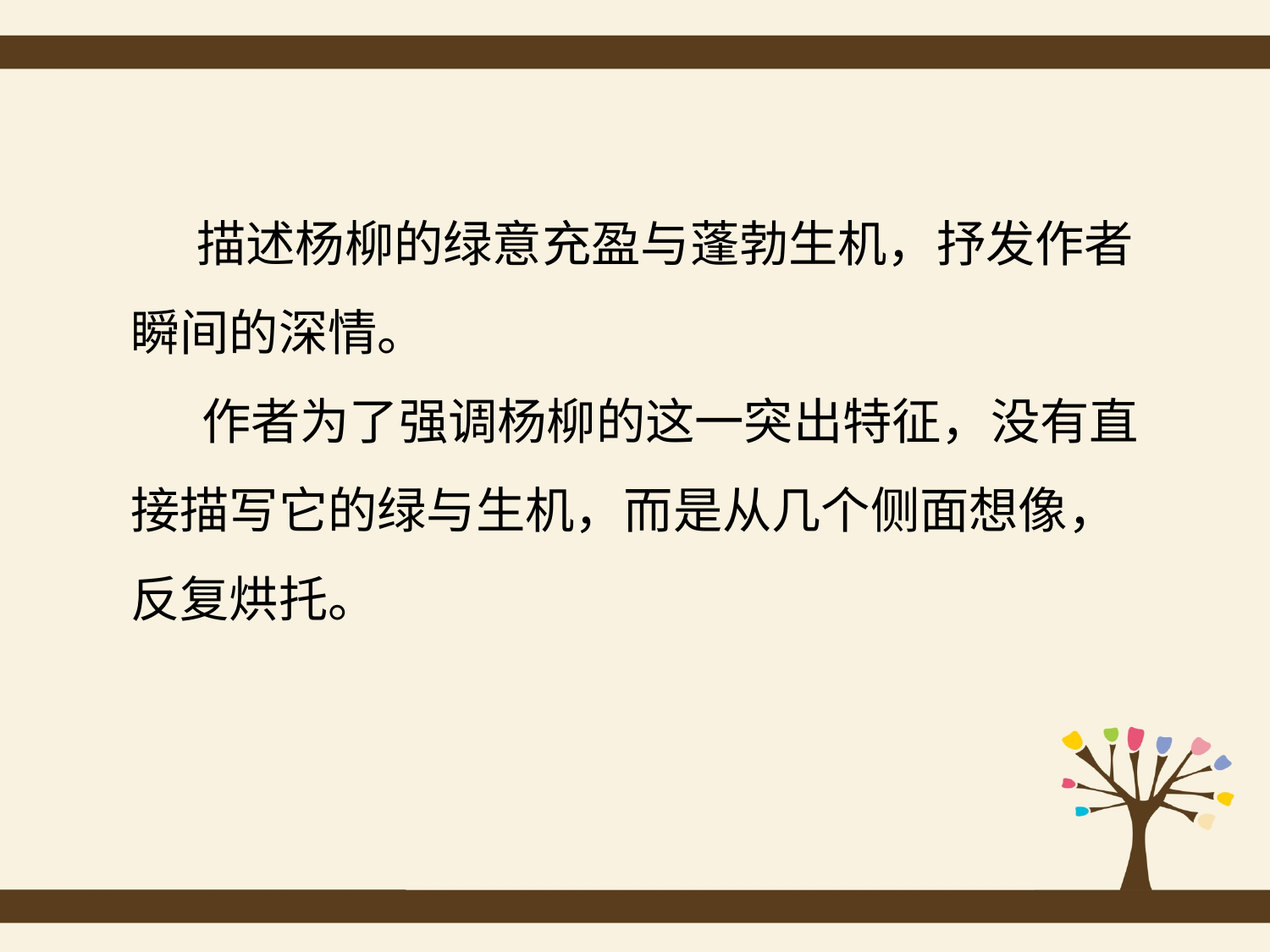

描述杨柳的绿意充盈与蓬勃生机，抒发作者瞬间的深情。
  作者为了强调杨柳的这一突出特征，没有直接描写它的绿与生机，而是从几个侧面想像，反复烘托。